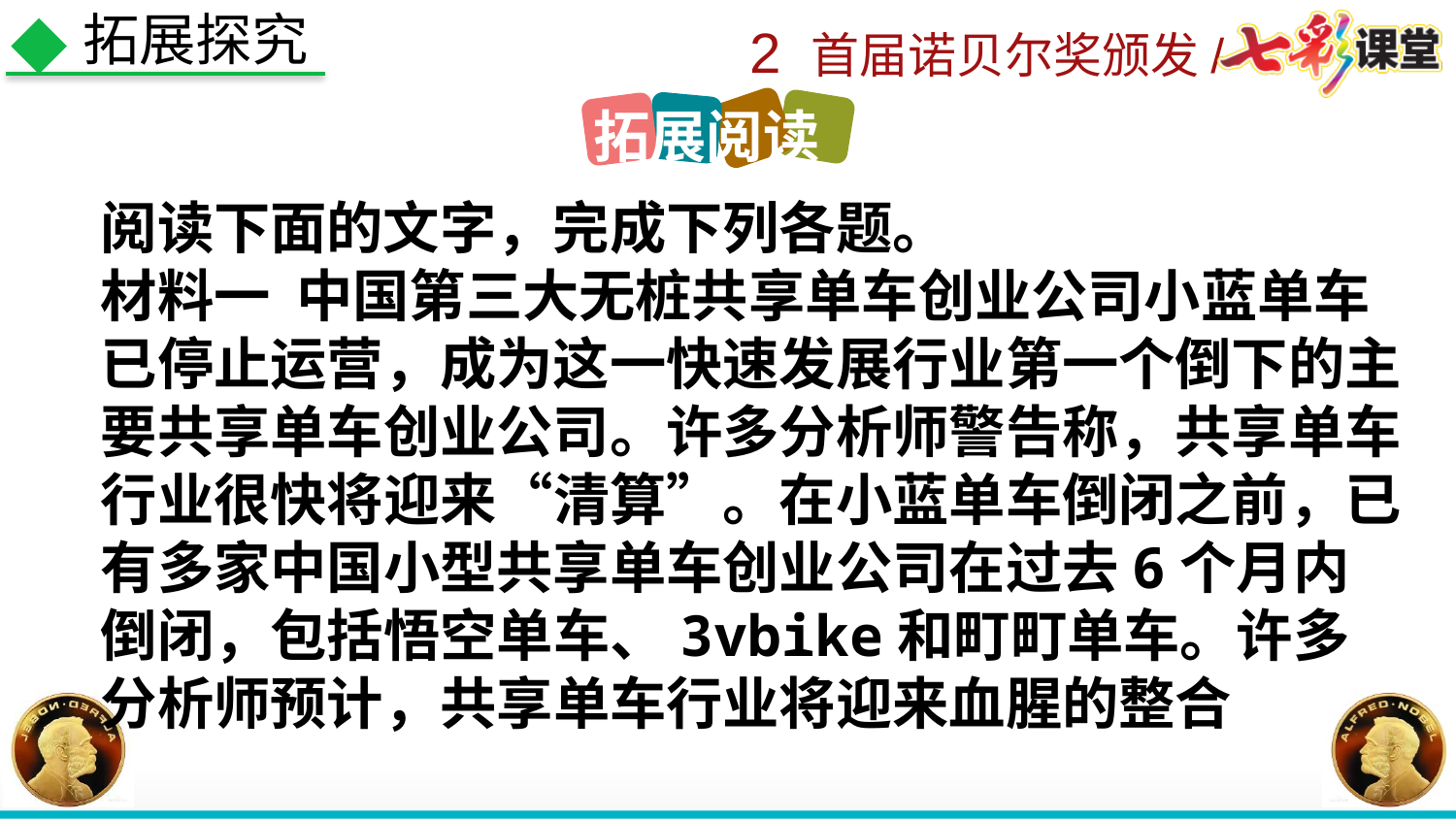

拓展探究

拓展阅读

阅读下面的文字，完成下列各题。
材料一  中国第三大无桩共享单车创业公司小蓝单车已停止运营，成为这一快速发展行业第一个倒下的主要共享单车创业公司。许多分析师警告称，共享单车行业很快将迎来“清算”。在小蓝单车倒闭之前，已有多家中国小型共享单车创业公司在过去6个月内倒闭，包括悟空单车、3vbike和町町单车。许多分析师预计，共享单车行业将迎来血腥的整合